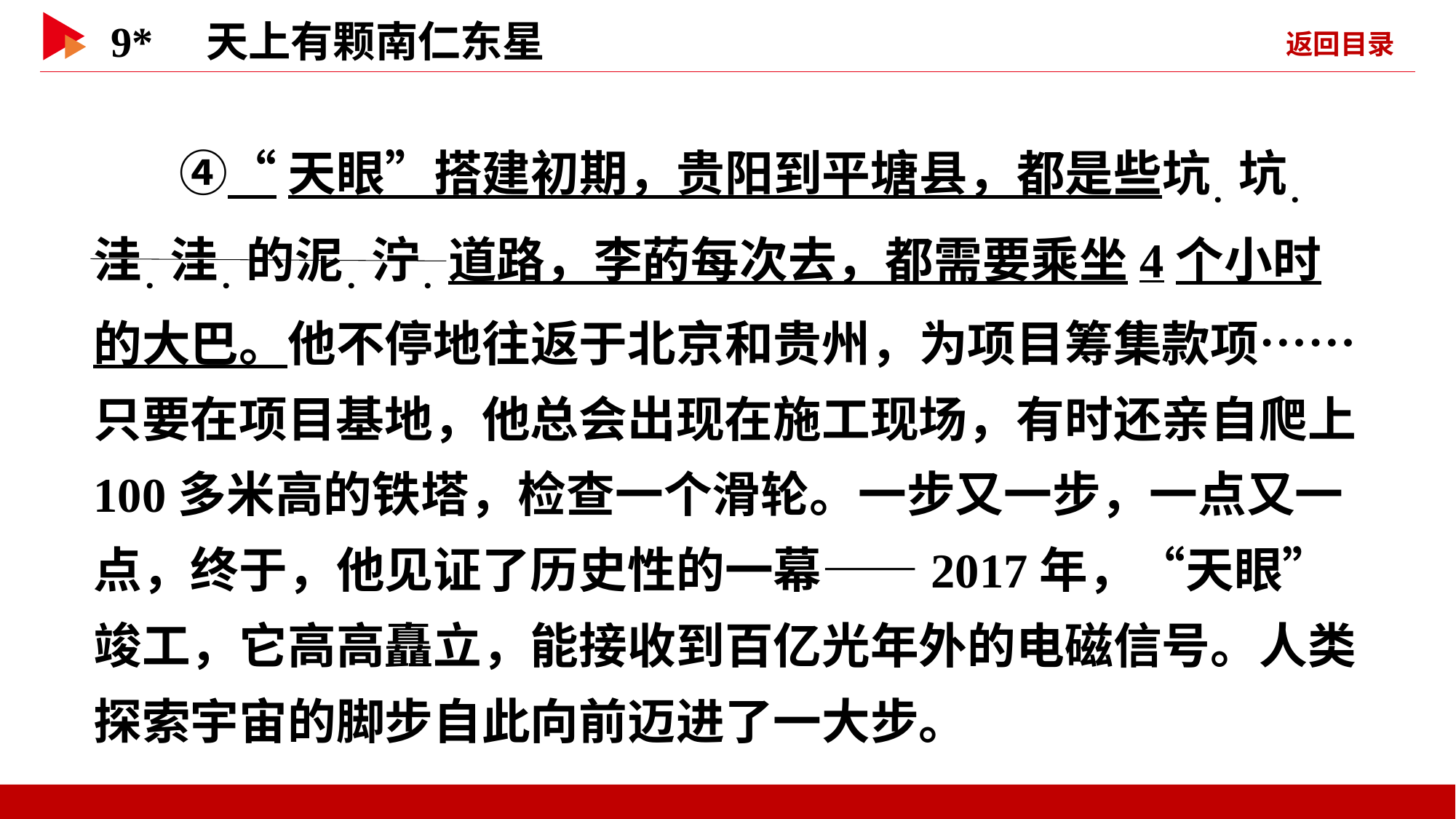

④“天眼”搭建初期，贵阳到平塘县，都是些坑．坑．洼．洼．的泥．泞．道路，李菂每次去，都需要乘坐4个小时的大巴。他不停地往返于北京和贵州，为项目筹集款项……只要在项目基地，他总会出现在施工现场，有时还亲自爬上100多米高的铁塔，检查一个滑轮。一步又一步，一点又一点，终于，他见证了历史性的一幕——2017年，“天眼”竣工，它高高矗立，能接收到百亿光年外的电磁信号。人类探索宇宙的脚步自此向前迈进了一大步。